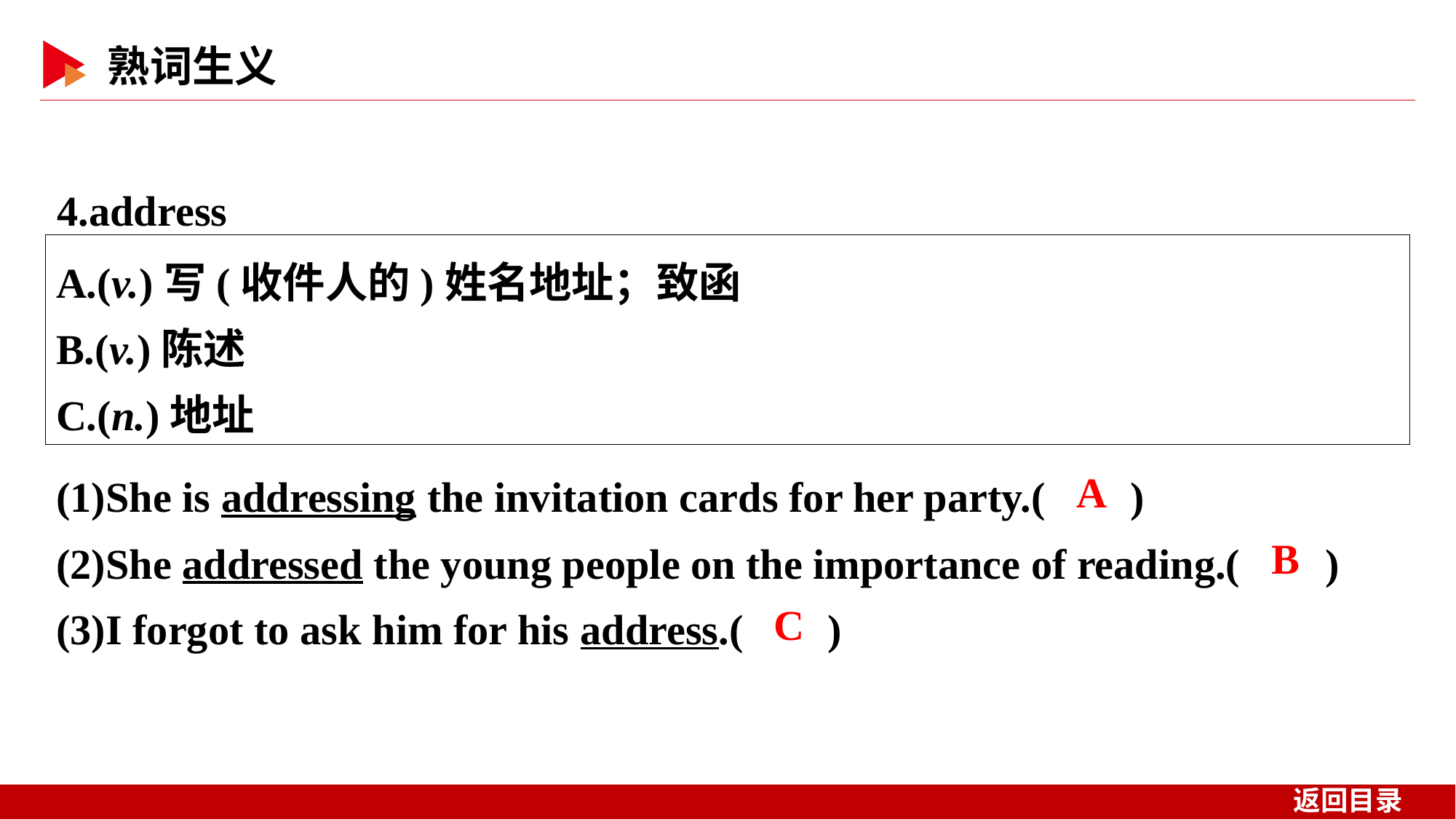

4.address
A.(v.)写(收件人的)姓名地址；致函
B.(v.)陈述
C.(n.)地址
(1)She is addressing the invitation cards for her party.(        )
(2)She addressed the young people on the importance of reading.(        )
(3)I forgot to ask him for his address.(        )
   A
   B
   C